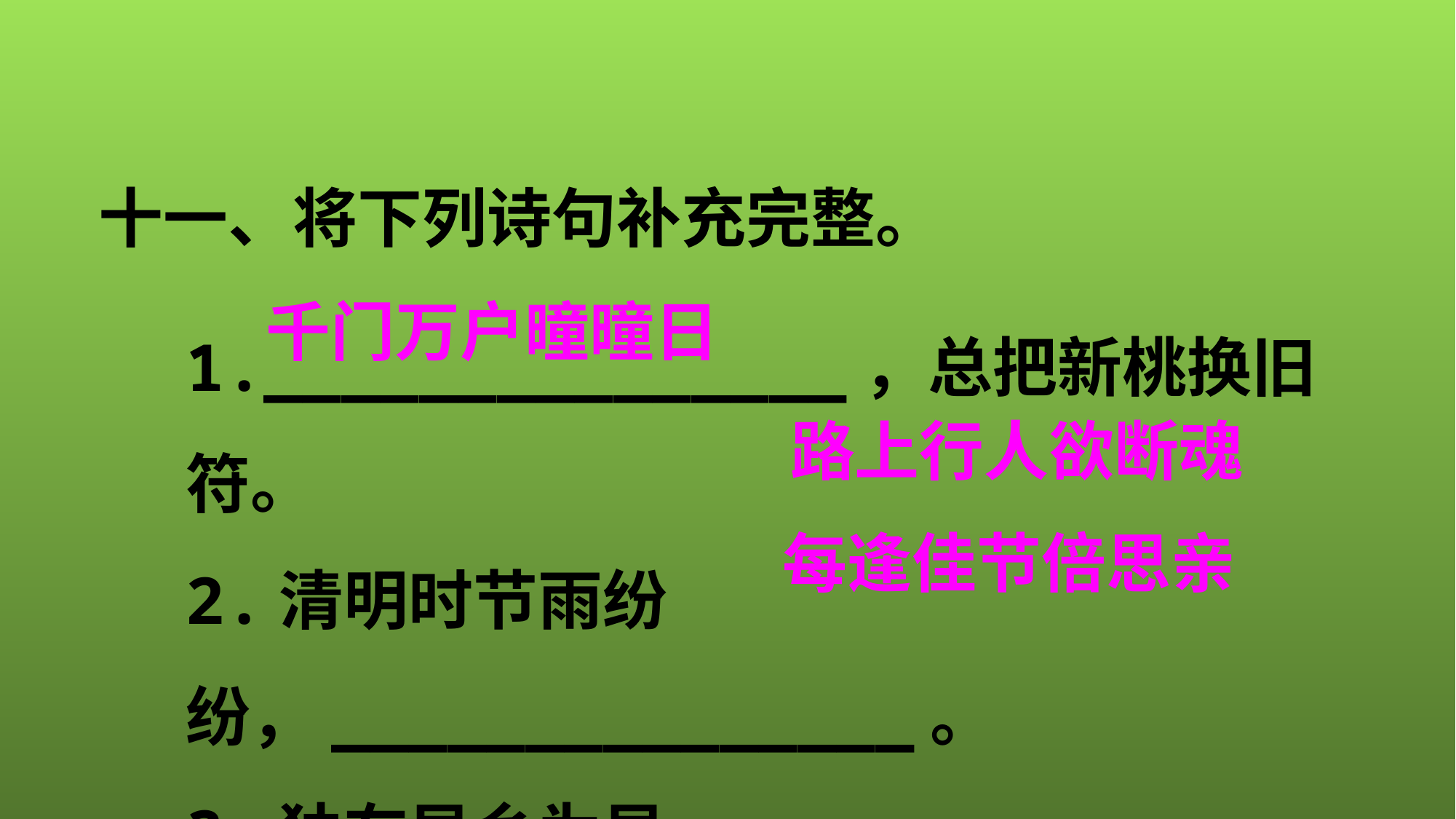

十一、将下列诗句补充完整。
1._______________，总把新桃换旧符。
2.清明时节雨纷纷，_______________。
3.独在异乡为异客，_______________。
千门万户曈曈日
路上行人欲断魂
每逢佳节倍思亲